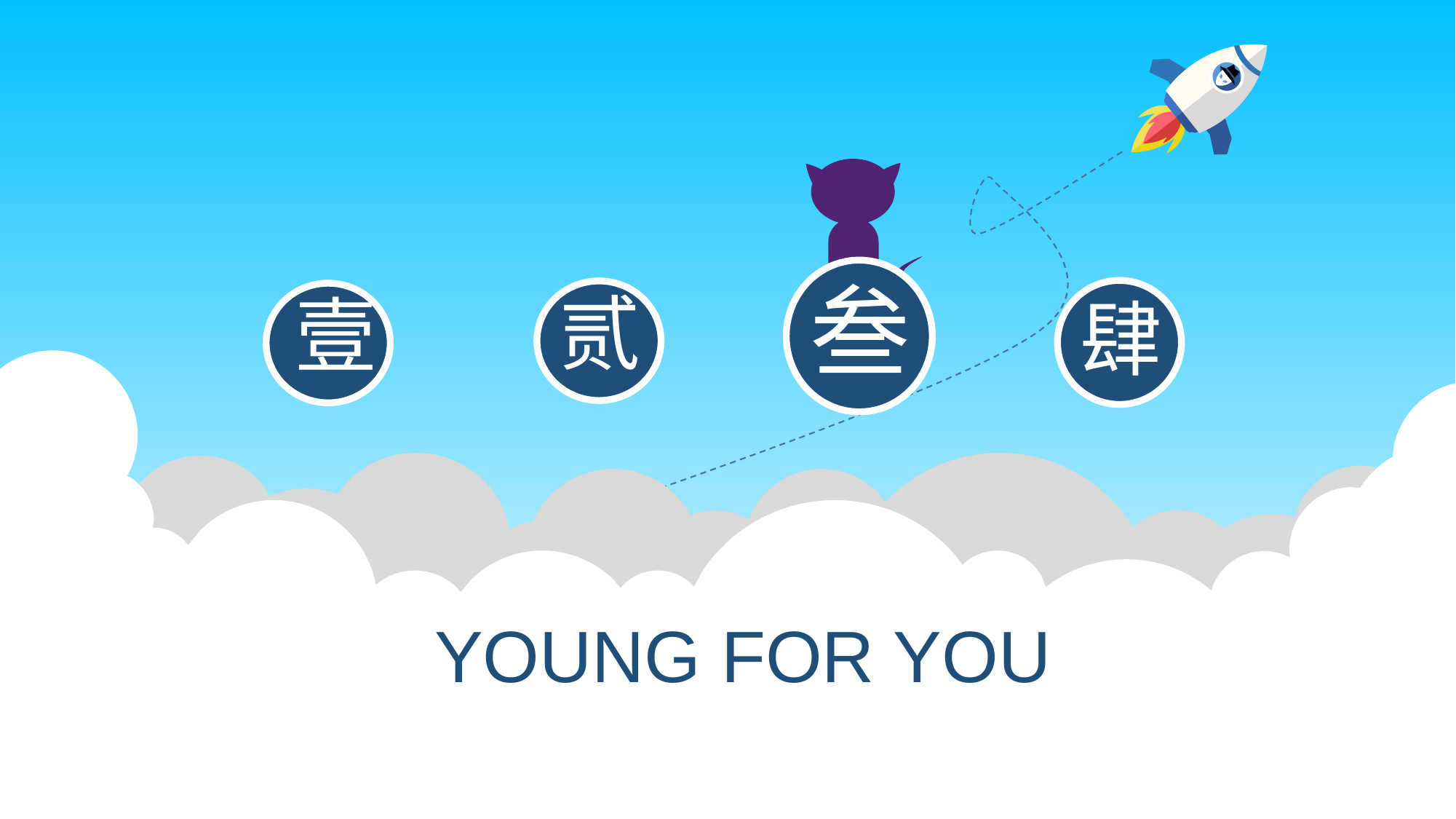

叁
贰

壹

肆

YOUNG FOR YOU